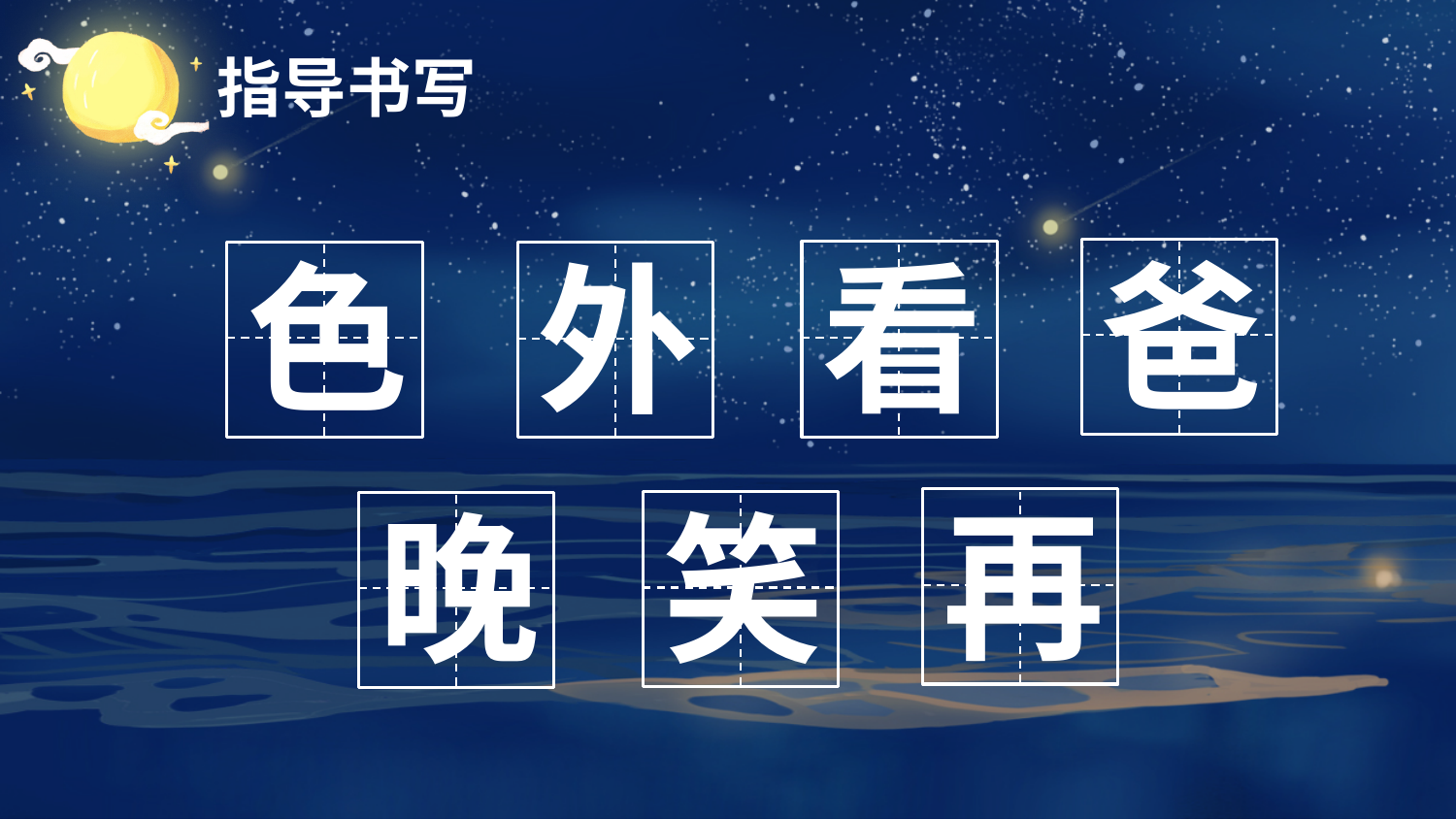

指导书写
爸

看

色

外

再

笑

晚